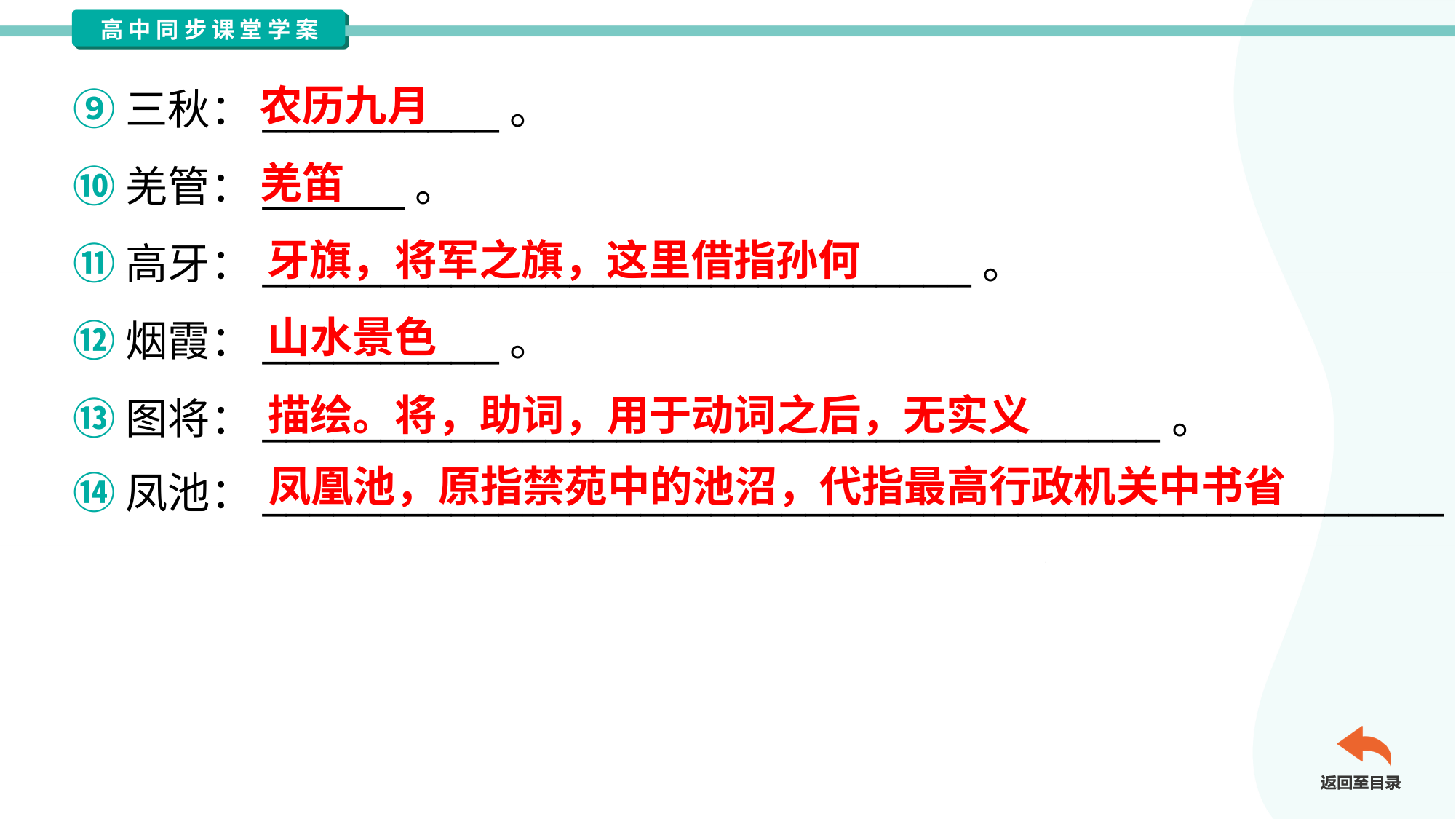

农历九月
⑨三秋：__________。
⑩羌管：______。
⑪高牙：______________________________。
⑫烟霞：__________。
⑬图将：______________________________________。
⑭凤池：__________________________________________________。
羌笛
牙旗，将军之旗，这里借指孙何
山水景色
描绘。将，助词，用于动词之后，无实义
凤凰池，原指禁苑中的池沼，代指最高行政机关中书省